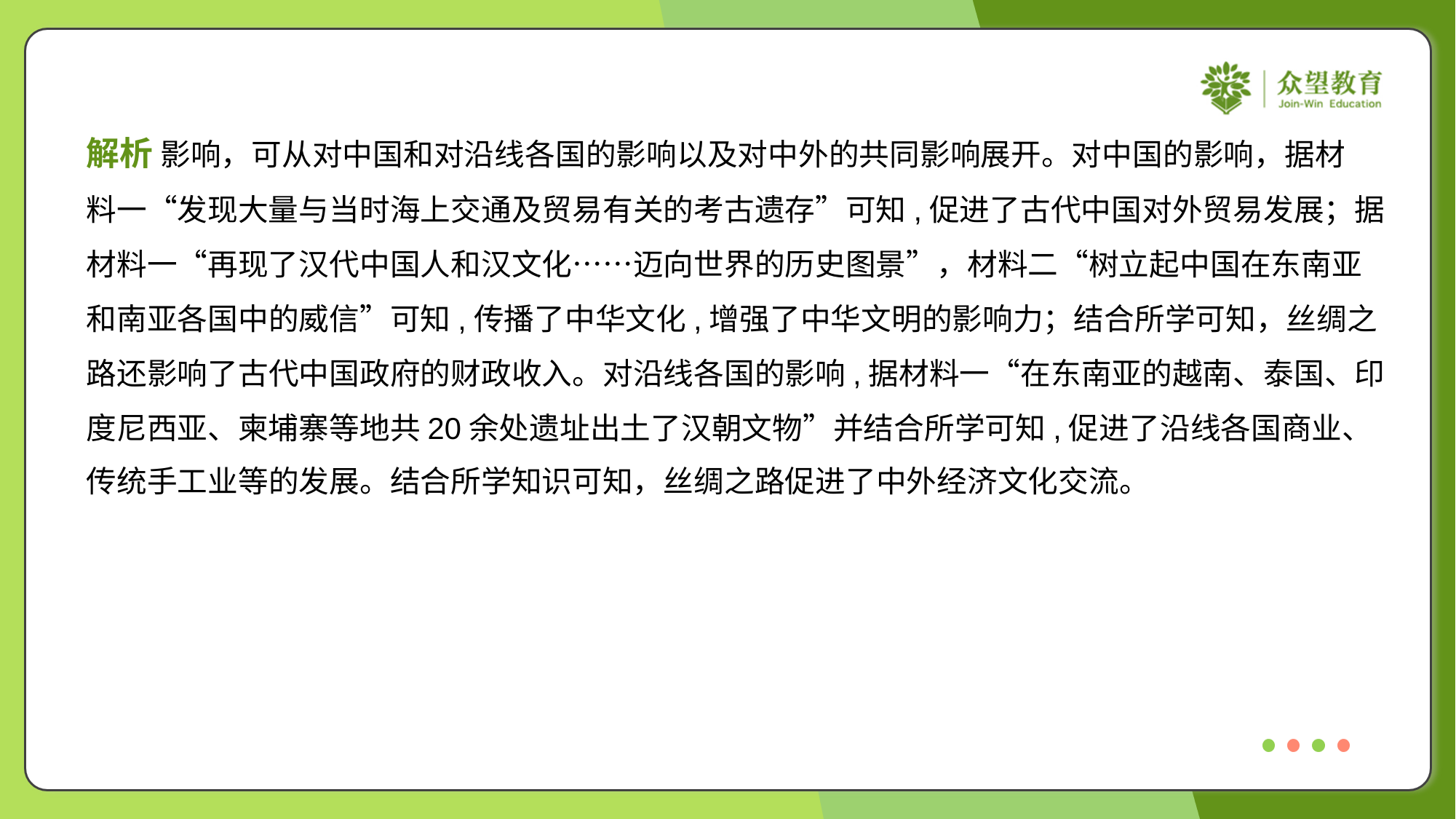

解析 影响，可从对中国和对沿线各国的影响以及对中外的共同影响展开。对中国的影响，据材
料一“发现大量与当时海上交通及贸易有关的考古遗存”可知,促进了古代中国对外贸易发展；据
材料一“再现了汉代中国人和汉文化……迈向世界的历史图景”，材料二“树立起中国在东南亚
和南亚各国中的威信”可知,传播了中华文化,增强了中华文明的影响力；结合所学可知，丝绸之
路还影响了古代中国政府的财政收入。对沿线各国的影响,据材料一“在东南亚的越南、泰国、印
度尼西亚、柬埔寨等地共20余处遗址出土了汉朝文物”并结合所学可知,促进了沿线各国商业、
传统手工业等的发展。结合所学知识可知，丝绸之路促进了中外经济文化交流。